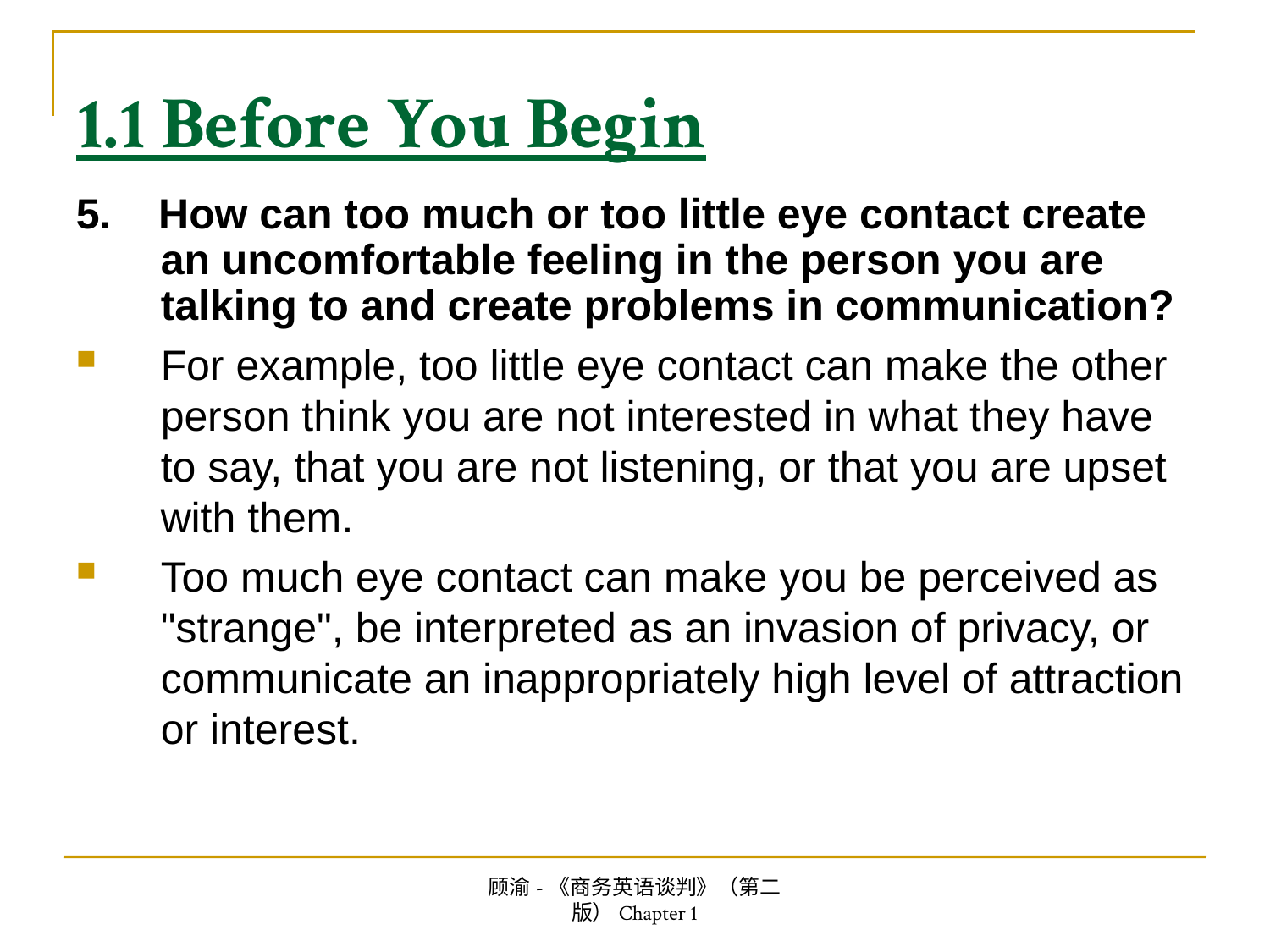

# 1.1 Before You Begin
5.    How can too much or too little eye contact create an uncomfortable feeling in the person you are talking to and create problems in communication?
For example, too little eye contact can make the other person think you are not interested in what they have to say, that you are not listening, or that you are upset with them.
Too much eye contact can make you be perceived as "strange", be interpreted as an invasion of privacy, or communicate an inappropriately high level of attraction or interest.

9
顾渝-《商务英语谈判》（第二版）Chapter 1